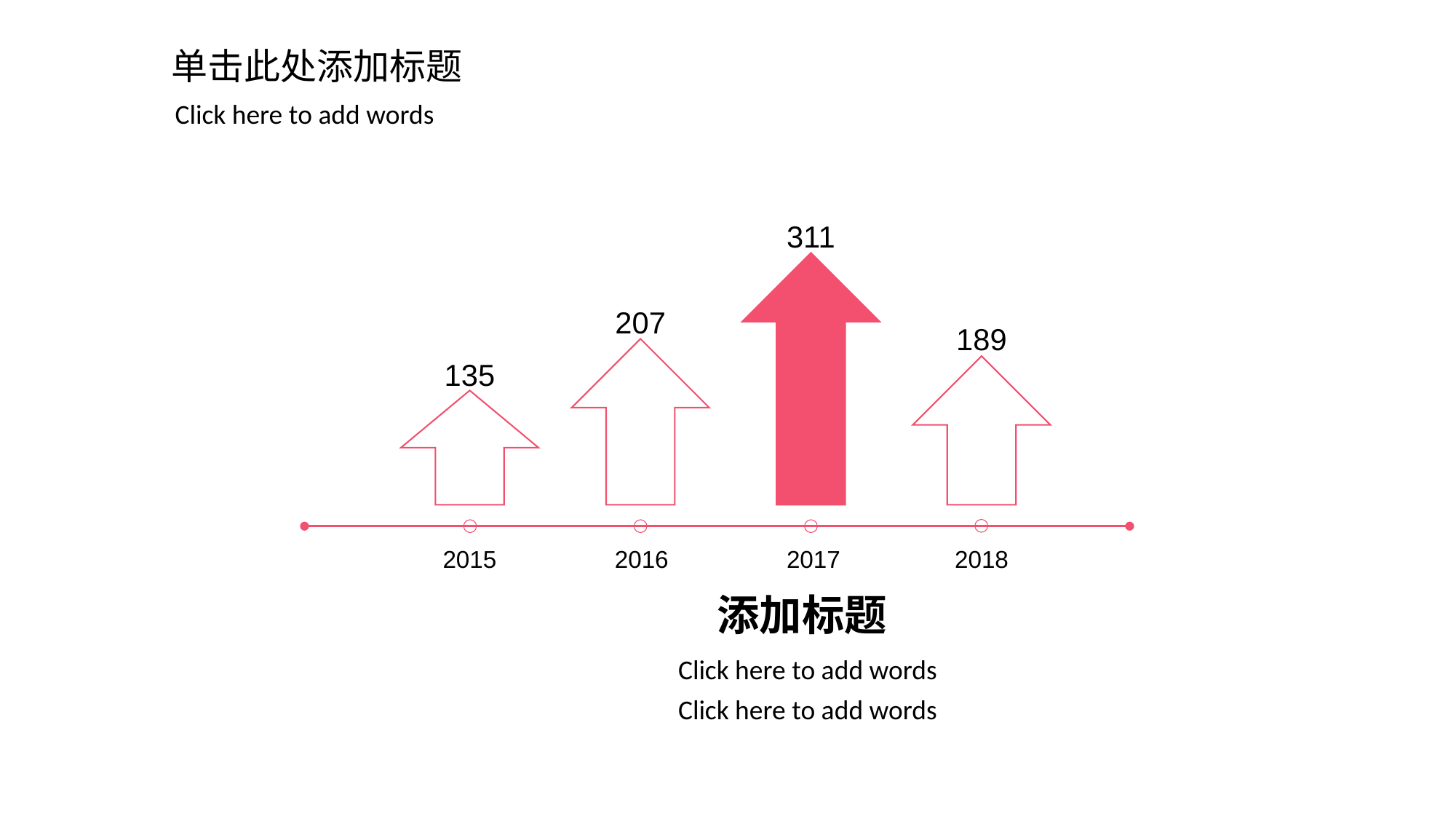

单击此处添加标题
Click here to add words
311
207

189
135

2015
2016
2017
2018
添加标题
Click here to add words
Click here to add words